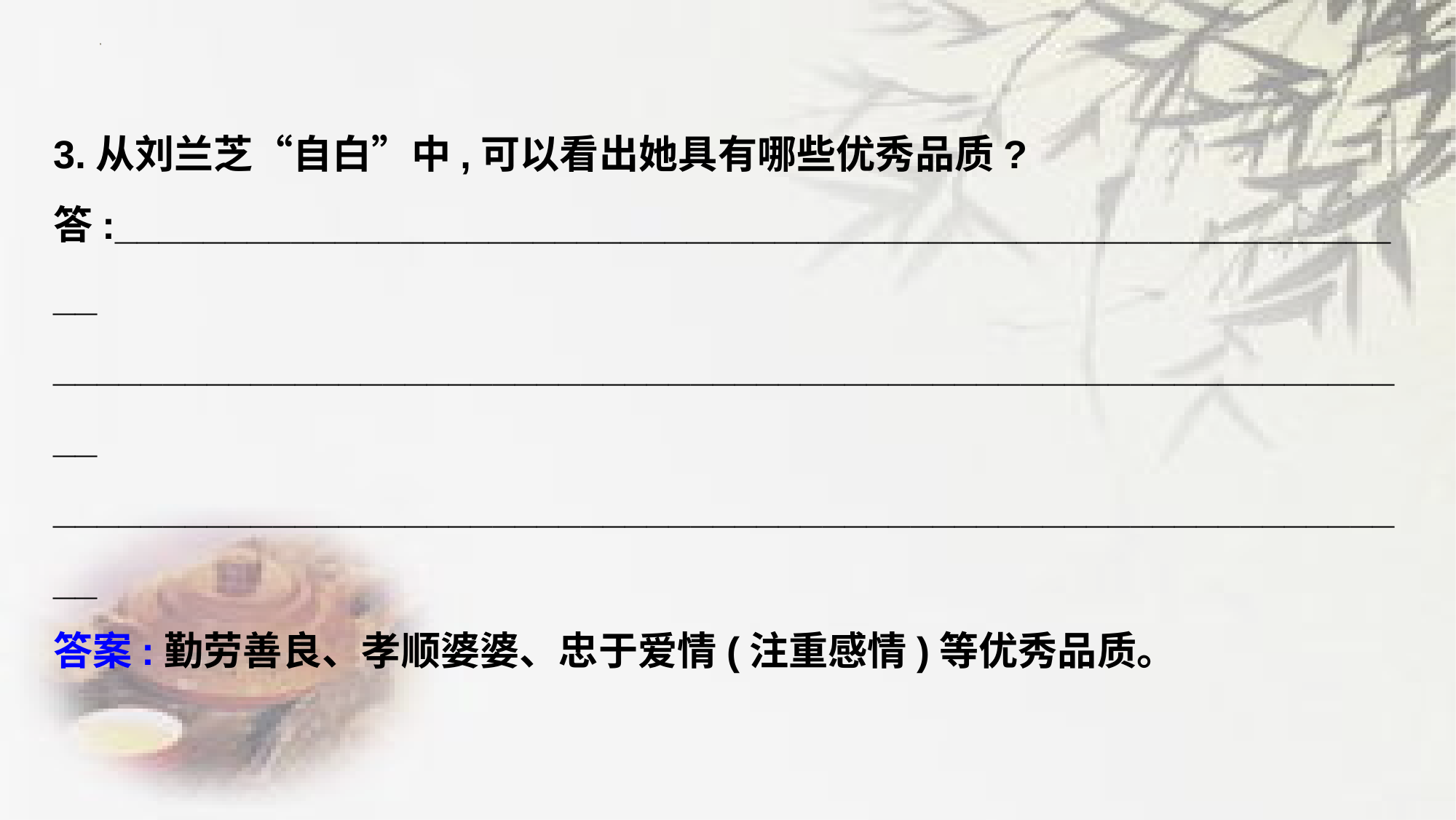

3.从刘兰芝“自白”中,可以看出她具有哪些优秀品质?
答:____________________________________________________________
_______________________________________________________________ _______________________________________________________________
答案:勤劳善良、孝顺婆婆、忠于爱情(注重感情)等优秀品质。